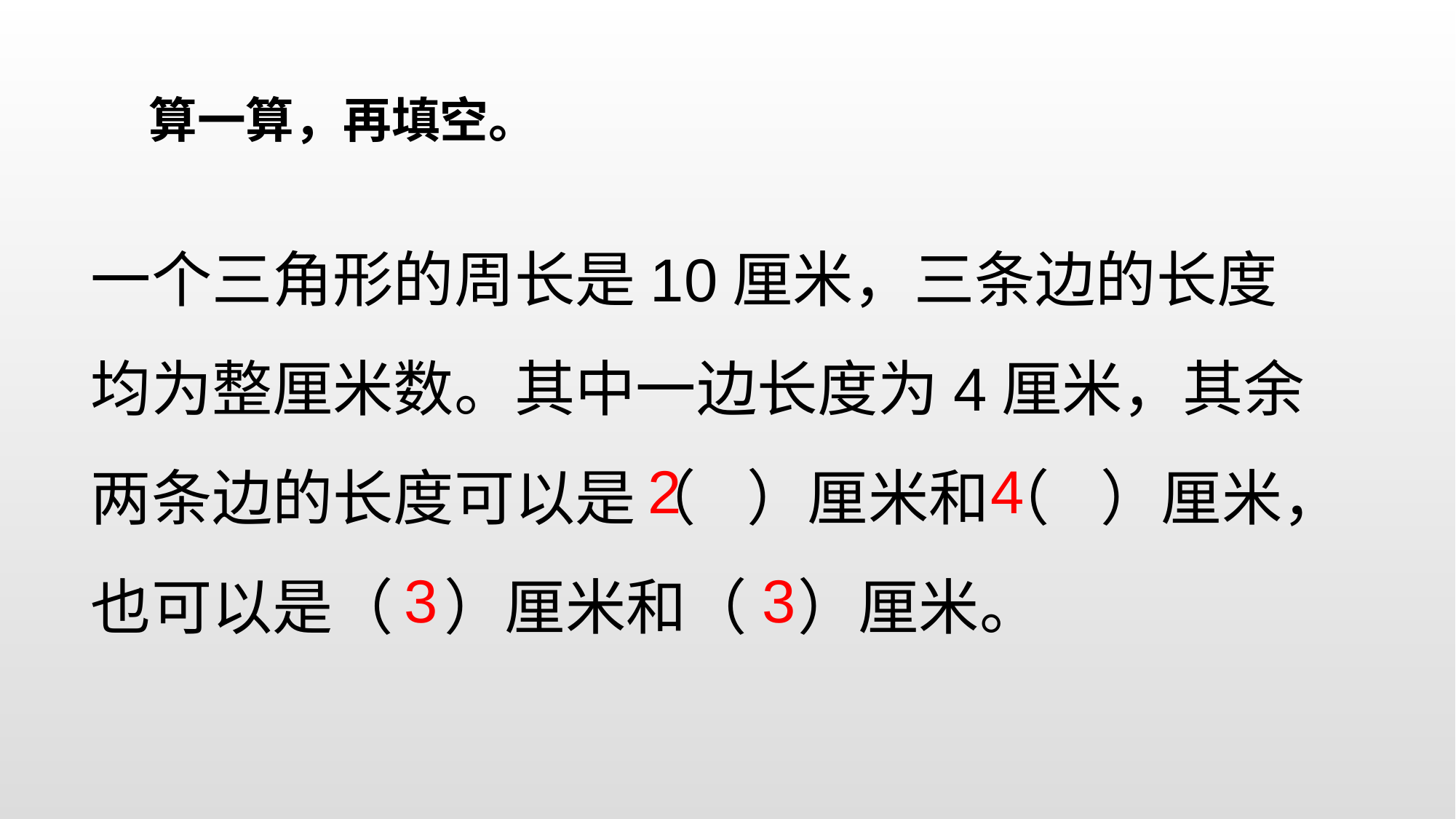

算一算，再填空。
一个三角形的周长是10厘米，三条边的长度均为整厘米数。其中一边长度为4厘米，其余两条边的长度可以是（   ）厘米和（   ）厘米，
也可以是（   ）厘米和（   ）厘米。
2
4
3
3